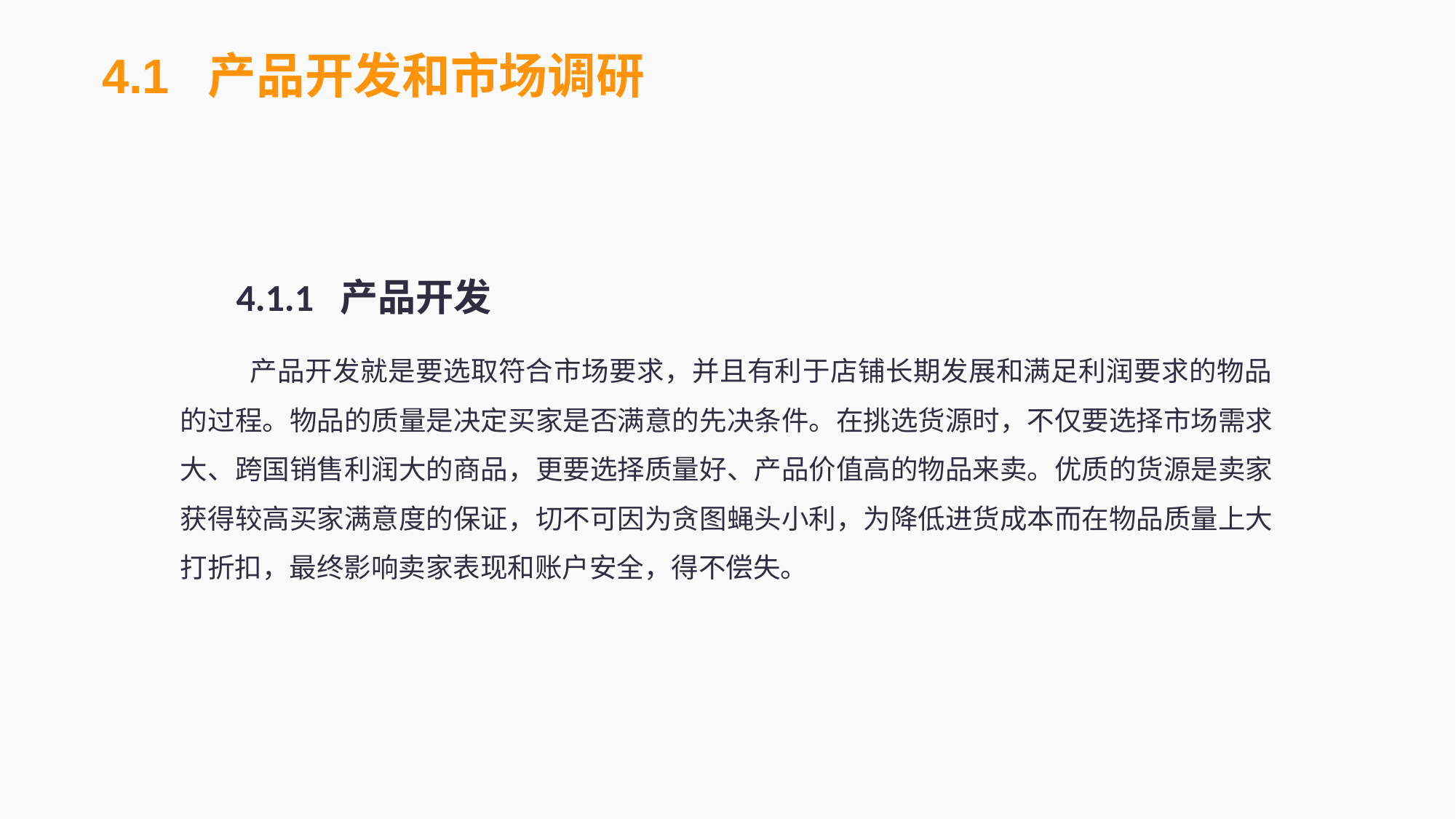

4.1  产品开发和市场调研
4.1.1  产品开发
 产品开发就是要选取符合市场要求，并且有利于店铺长期发展和满足利润要求的物品的过程。物品的质量是决定买家是否满意的先决条件。在挑选货源时，不仅要选择市场需求大、跨国销售利润大的商品，更要选择质量好、产品价值高的物品来卖。优质的货源是卖家获得较高买家满意度的保证，切不可因为贪图蝇头小利，为降低进货成本而在物品质量上大打折扣，最终影响卖家表现和账户安全，得不偿失。